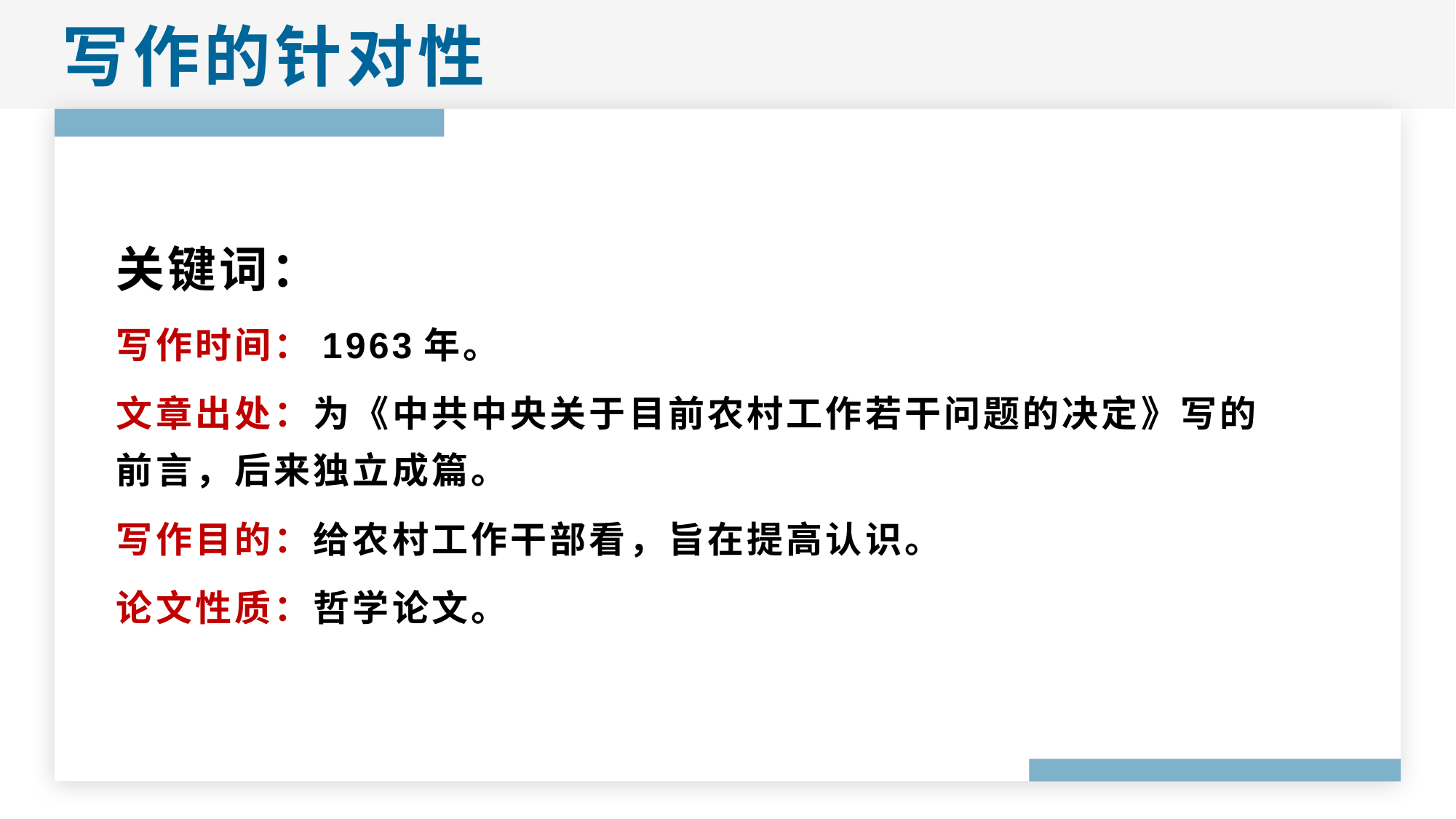

写作的针对性

关键词：
写作时间：1963年。
文章出处：为《中共中央关于目前农村工作若干问题的决定》写的前言，后来独立成篇。
写作目的：给农村工作干部看，旨在提高认识。
论文性质：哲学论文。